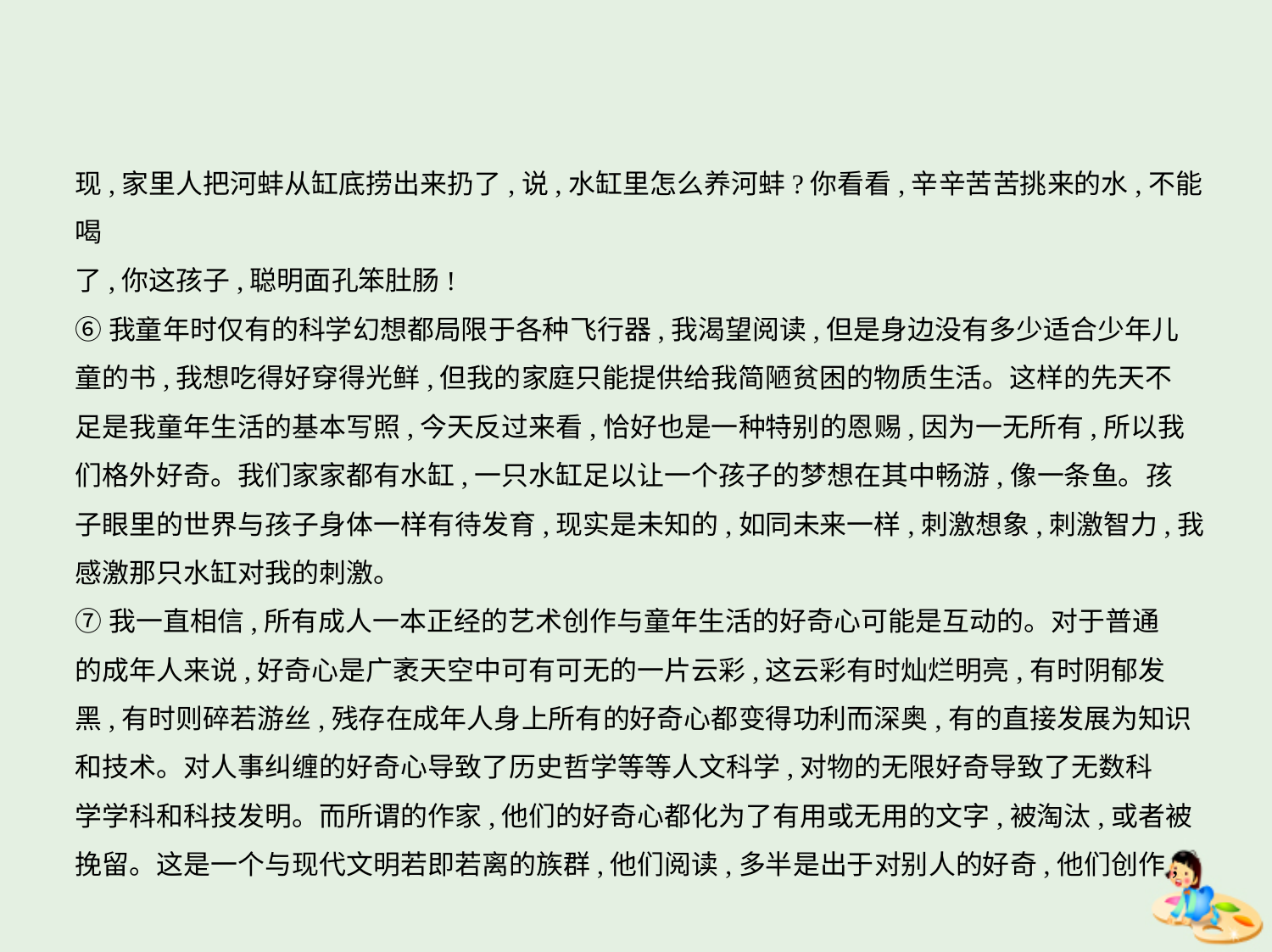

现,家里人把河蚌从缸底捞出来扔了,说,水缸里怎么养河蚌?你看看,辛辛苦苦挑来的水,不能喝
了,你这孩子,聪明面孔笨肚肠!
⑥我童年时仅有的科学幻想都局限于各种飞行器,我渴望阅读,但是身边没有多少适合少年儿
童的书,我想吃得好穿得光鲜,但我的家庭只能提供给我简陋贫困的物质生活。这样的先天不
足是我童年生活的基本写照,今天反过来看,恰好也是一种特别的恩赐,因为一无所有,所以我
们格外好奇。我们家家都有水缸,一只水缸足以让一个孩子的梦想在其中畅游,像一条鱼。孩
子眼里的世界与孩子身体一样有待发育,现实是未知的,如同未来一样,刺激想象,刺激智力,我
感激那只水缸对我的刺激。
⑦我一直相信,所有成人一本正经的艺术创作与童年生活的好奇心可能是互动的。对于普通
的成年人来说,好奇心是广袤天空中可有可无的一片云彩,这云彩有时灿烂明亮,有时阴郁发
黑,有时则碎若游丝,残存在成年人身上所有的好奇心都变得功利而深奥,有的直接发展为知识
和技术。对人事纠缠的好奇心导致了历史哲学等等人文科学,对物的无限好奇导致了无数科
学学科和科技发明。而所谓的作家,他们的好奇心都化为了有用或无用的文字,被淘汰,或者被
挽留。这是一个与现代文明若即若离的族群,他们阅读,多半是出于对别人的好奇,他们创作,